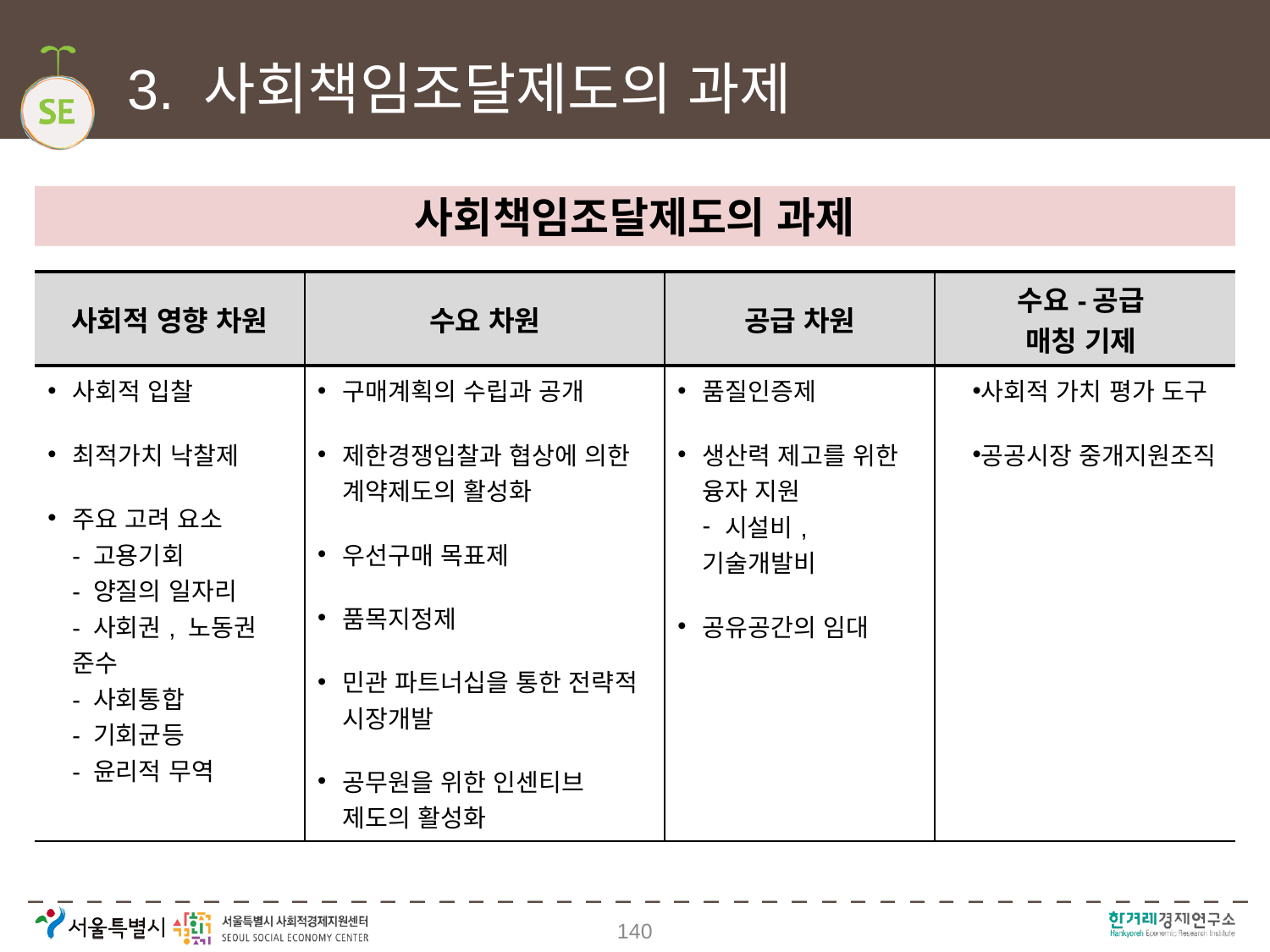

# 3. 사회책임조달제도의 과제
사회책임조달제도의 과제
| 사회적 영향 차원 | 수요 차원 | 공급 차원 | 수요-공급 매칭 기제 |
| --- | --- | --- | --- |
| 사회적 입찰 최적가치 낙찰제 주요 고려 요소 - 고용기회 - 양질의 일자리 - 사회권, 노동권 준수 - 사회통합 - 기회균등 - 윤리적 무역 | 구매계획의 수립과 공개 제한경쟁입찰과 협상에 의한 계약제도의 활성화 우선구매 목표제 품목지정제 민관 파트너십을 통한 전략적 시장개발 공무원을 위한 인센티브 제도의 활성화 | 품질인증제 생산력 제고를 위한 융자 지원 시설비, 기술개발비 공유공간의 임대 | 사회적 가치 평가 도구 공공시장 중개지원조직 |
140